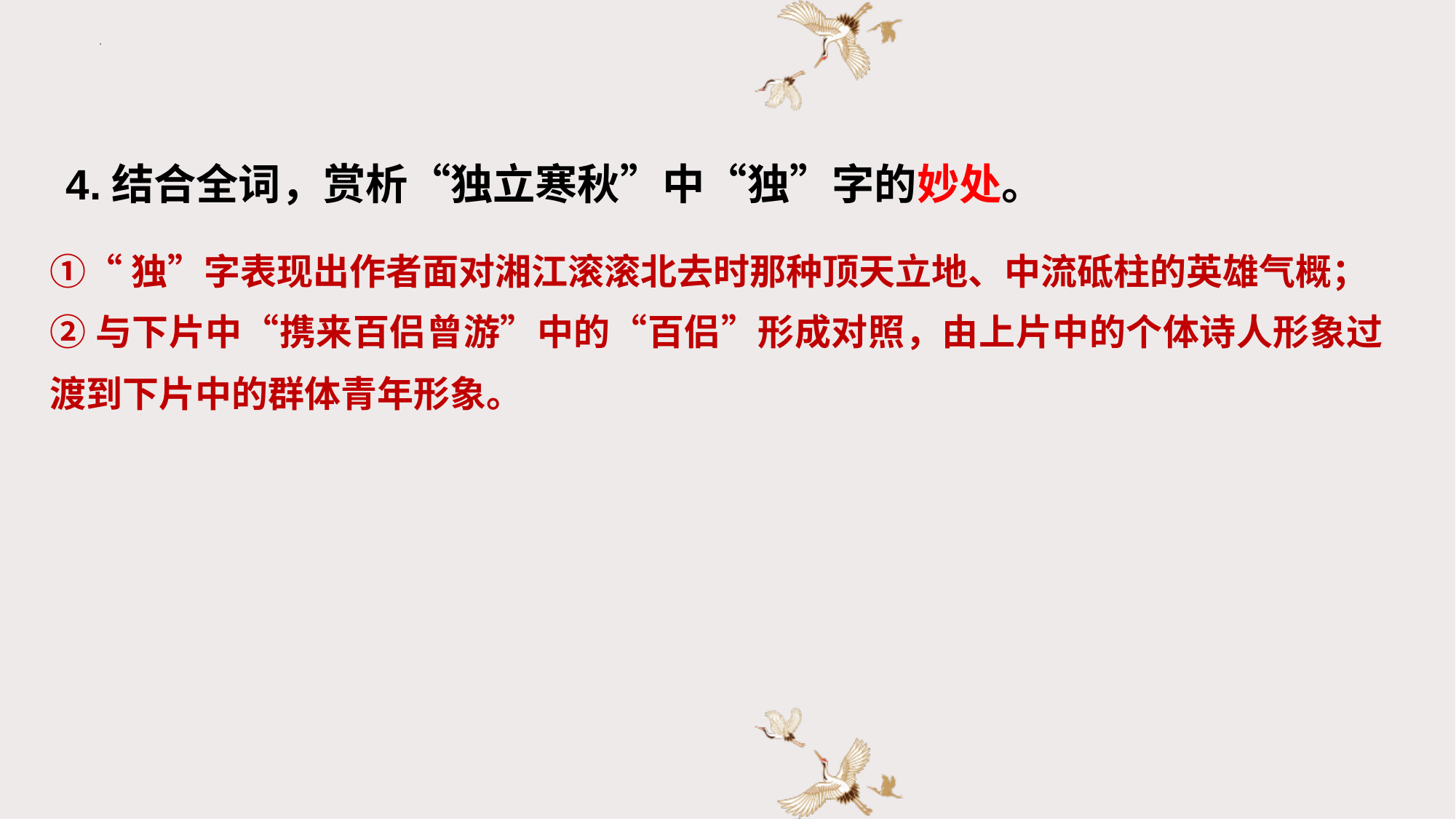

4.结合全词，赏析“独立寒秋”中“独”字的妙处。
①“独”字表现出作者面对湘江滚滚北去时那种顶天立地、中流砥柱的英雄气概；
②与下片中“携来百侣曾游”中的“百侣”形成对照，由上片中的个体诗人形象过渡到下片中的群体青年形象。